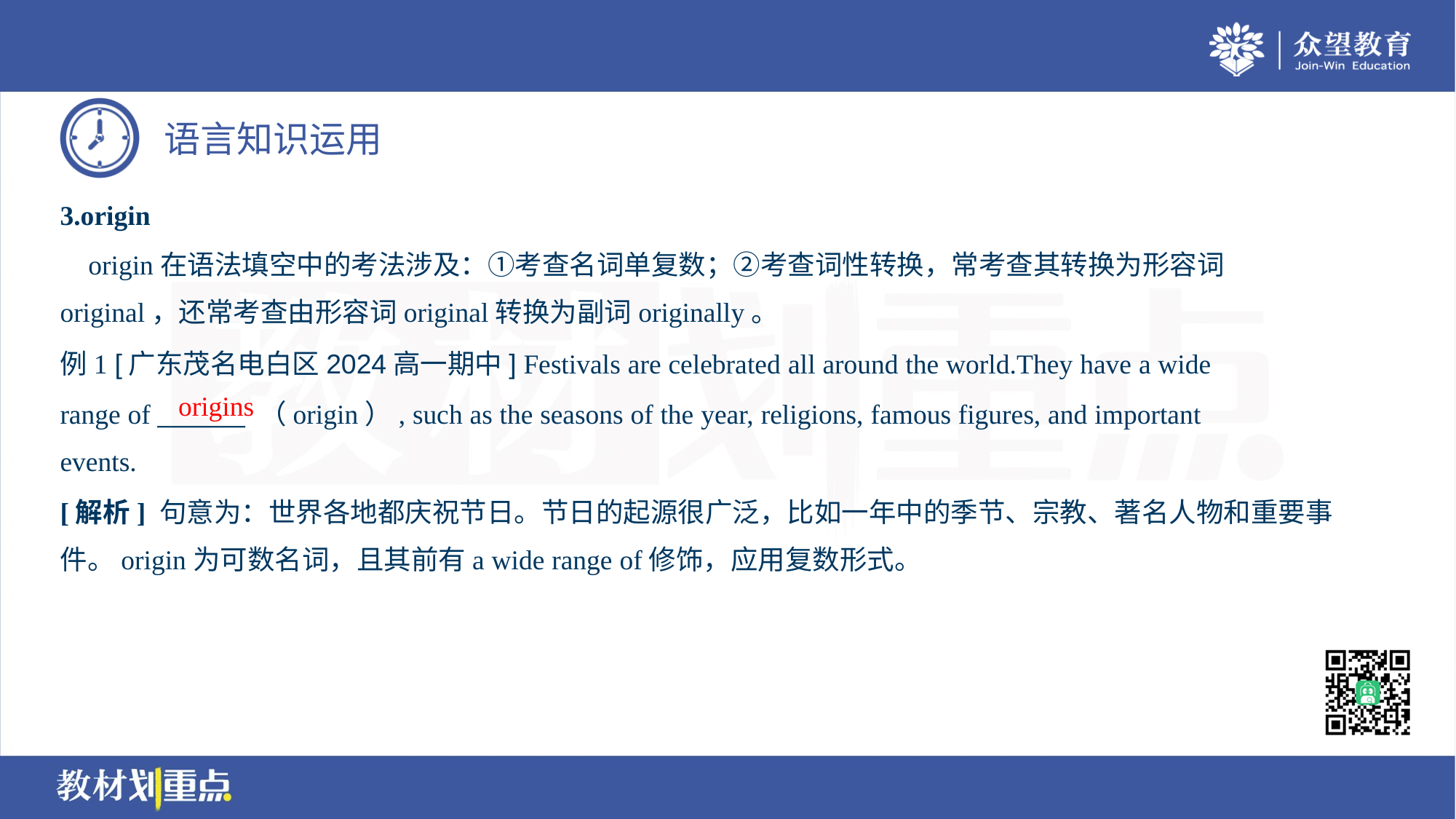

3.origin
    origin在语法填空中的考法涉及：①考查名词单复数；②考查词性转换，常考查其转换为形容词
original，还常考查由形容词original转换为副词originally。
例1 [广东茂名电白区2024高一期中] Festivals are celebrated all around the world.They have a wide
range of _______ （origin）, such as the seasons of the year, religions, famous figures, and important
events.
origins
[解析] 句意为：世界各地都庆祝节日。节日的起源很广泛，比如一年中的季节、宗教、著名人物和重要事
件。origin为可数名词，且其前有a wide range of修饰，应用复数形式。